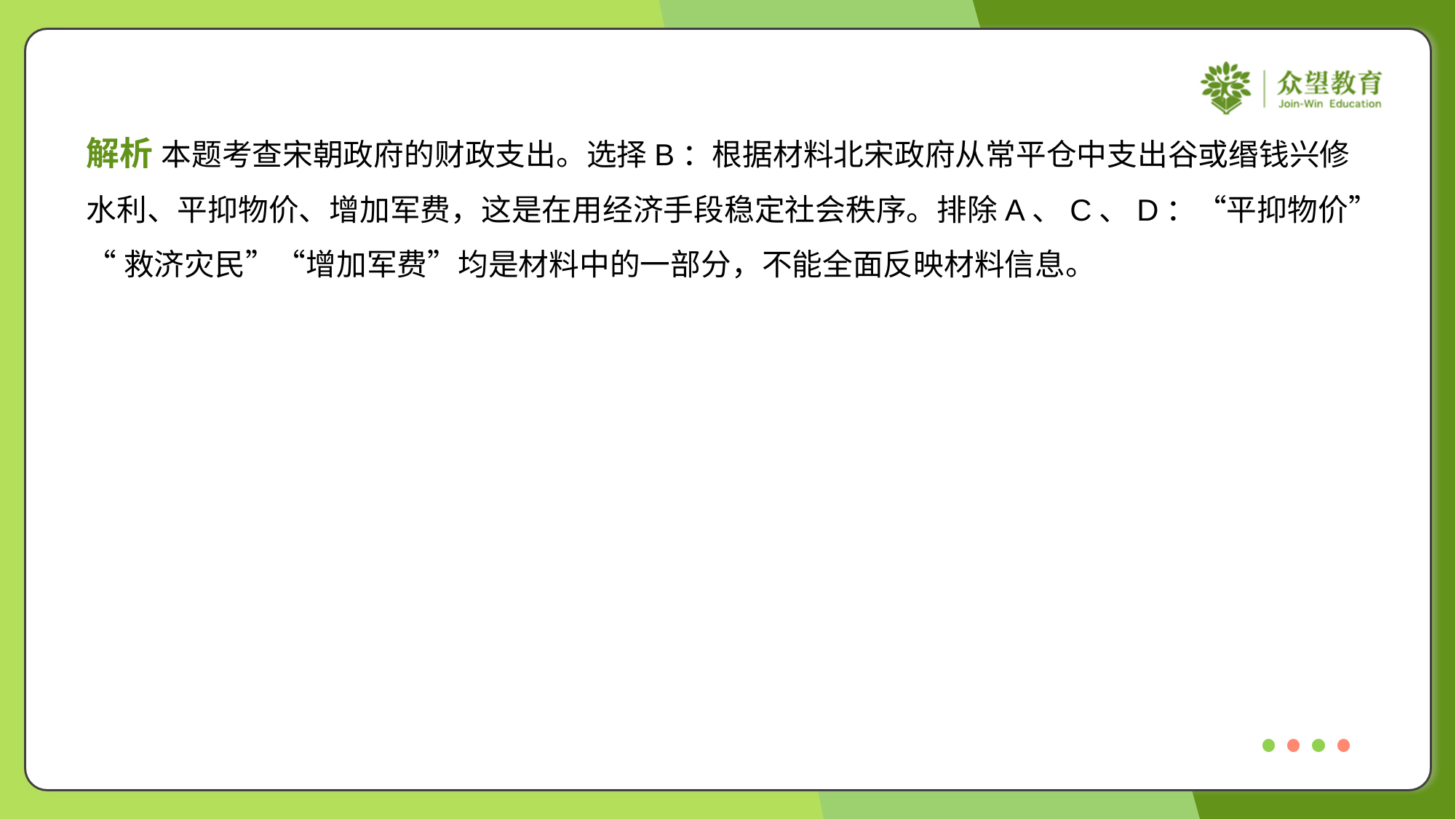

解析 本题考查宋朝政府的财政支出。选择B：根据材料北宋政府从常平仓中支出谷或缗钱兴修
水利、平抑物价、增加军费，这是在用经济手段稳定社会秩序。排除A、C、D：“平抑物价”
“救济灾民”“增加军费”均是材料中的一部分，不能全面反映材料信息。